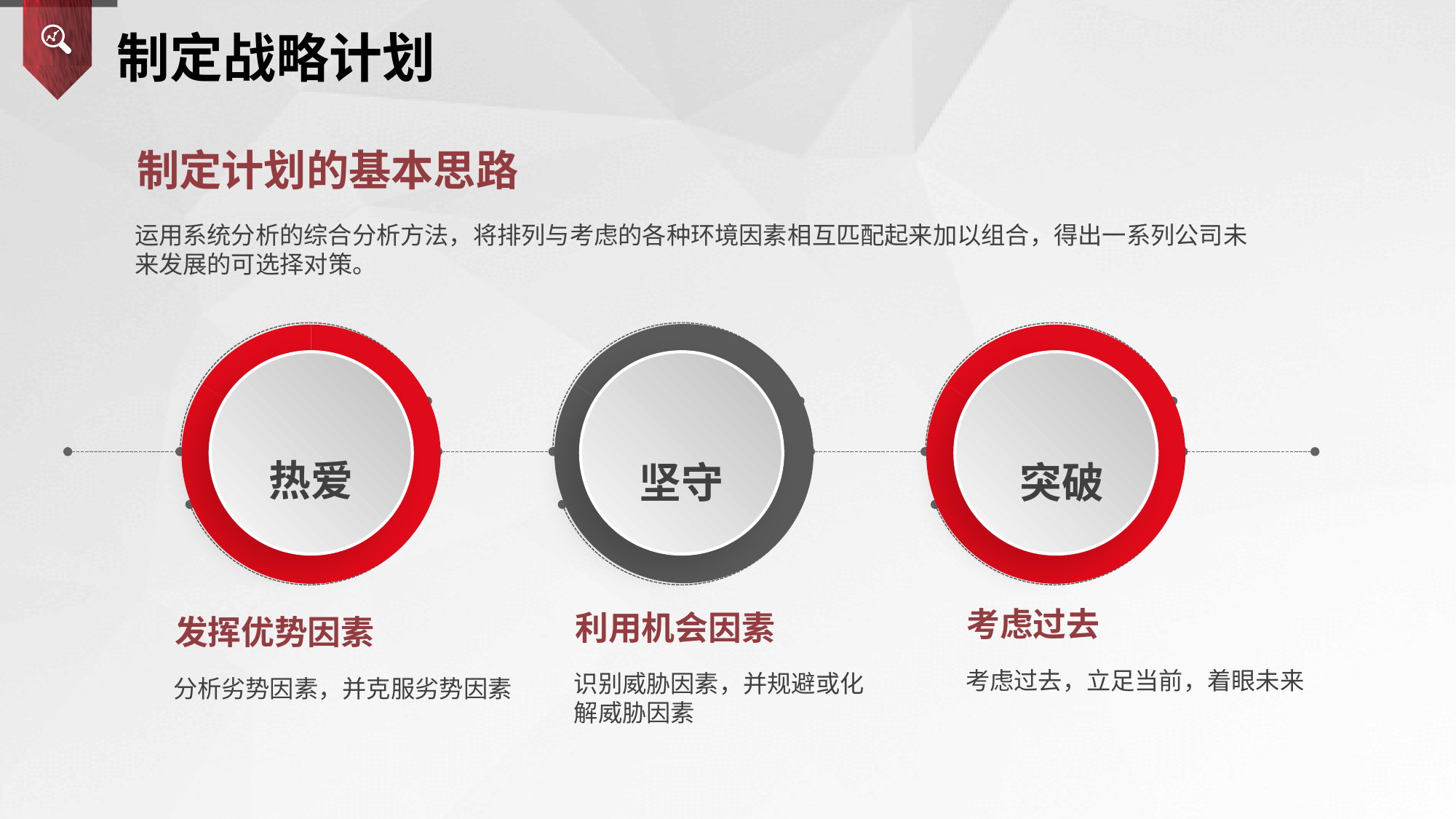

制定战略计划
制定计划的基本思路
运用系统分析的综合分析方法，将排列与考虑的各种环境因素相互匹配起来加以组合，得出一系列公司未来发展的可选择对策。

### Chart

| Category | 销售额 |
|---|---|
| 第一季度 | 0.84 |
| 第二季度 | 0.16 |

### Chart

| Category | 销售额 |
|---|---|
| 第一季度 | 0.84 |
| 第二季度 | 0.16 |

### Chart

| Category |
|---|

### Chart

| Category | 销售额 |
|---|---|
| 第一季度 | 0.84 |
| 第二季度 | 0.16 |

热爱
坚守
突破
84%
考虑过去
利用机会因素
发挥优势因素
考虑过去，立足当前，着眼未来
识别威胁因素，并规避或化解威胁因素
分析劣势因素，并克服劣势因素